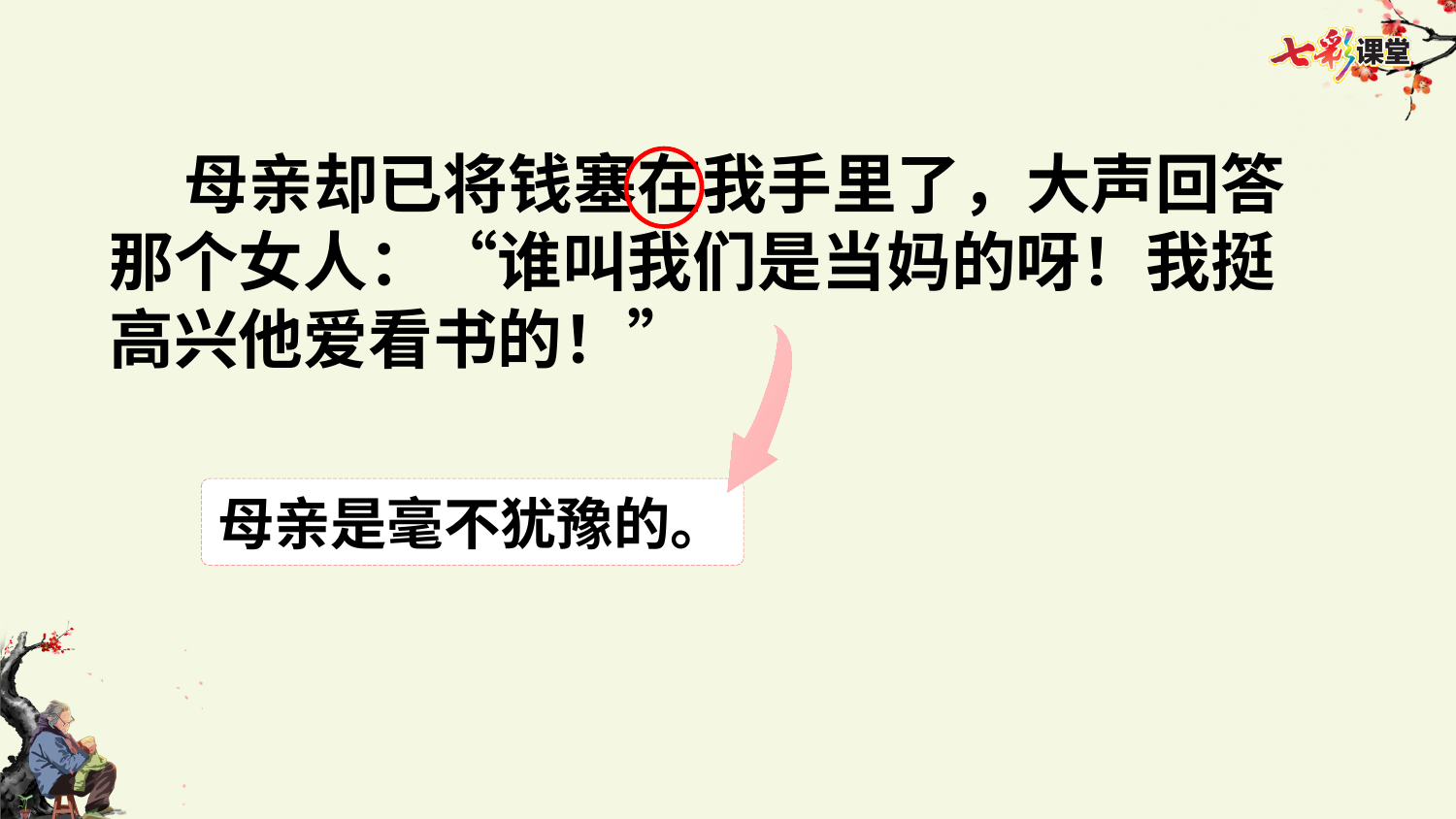

母亲却已将钱塞在我手里了，大声回答那个女人：“谁叫我们是当妈的呀！我挺高兴他爱看书的！”

母亲是毫不犹豫的。